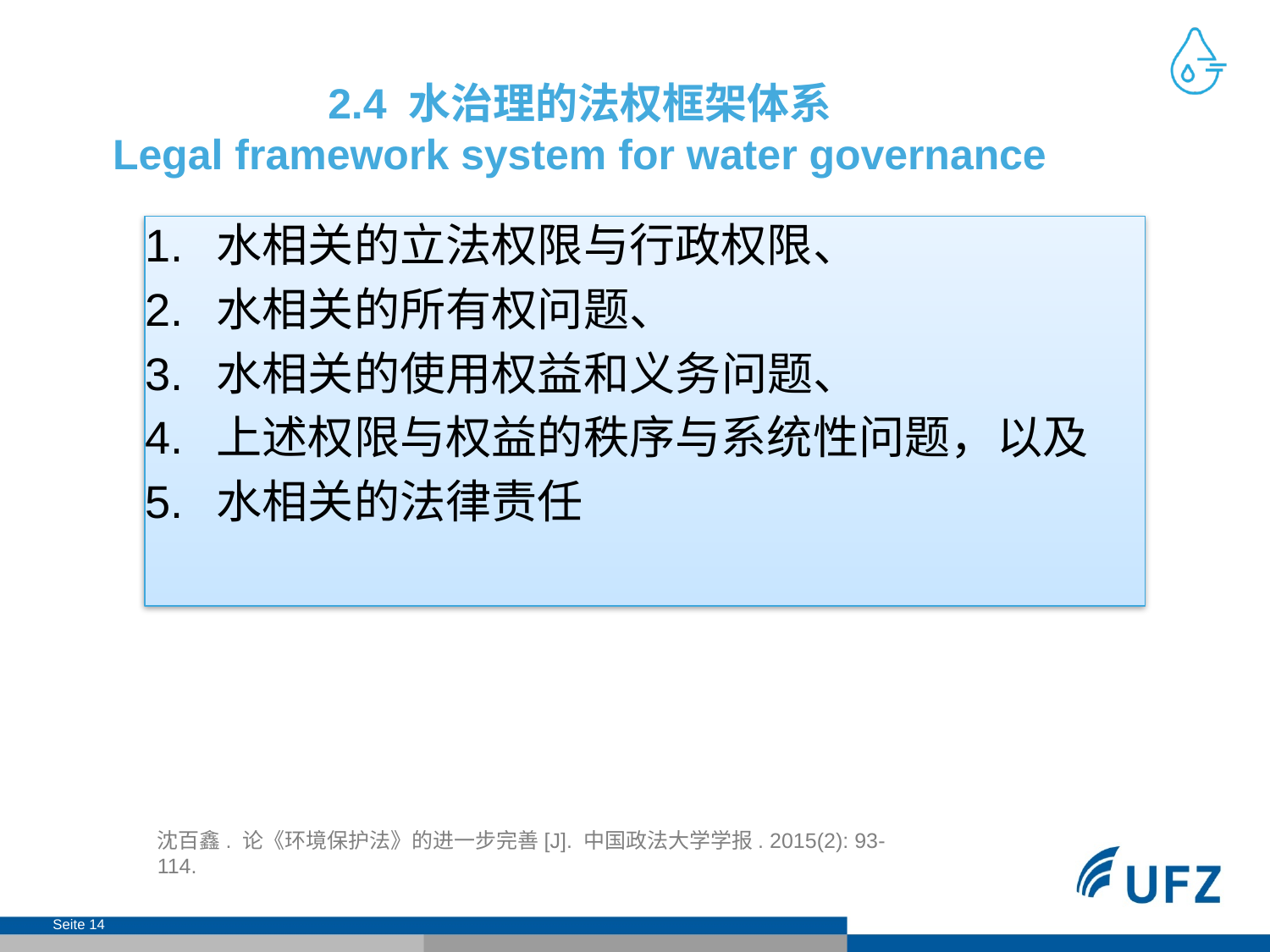

# 2.4 水治理的法权框架体系 Legal framework system for water governance
水相关的立法权限与行政权限、
水相关的所有权问题、
水相关的使用权益和义务问题、
上述权限与权益的秩序与系统性问题，以及
水相关的法律责任
沈百鑫. 论《环境保护法》的进一步完善[J]. 中国政法大学学报. 2015(2): 93-114.
Seite 14